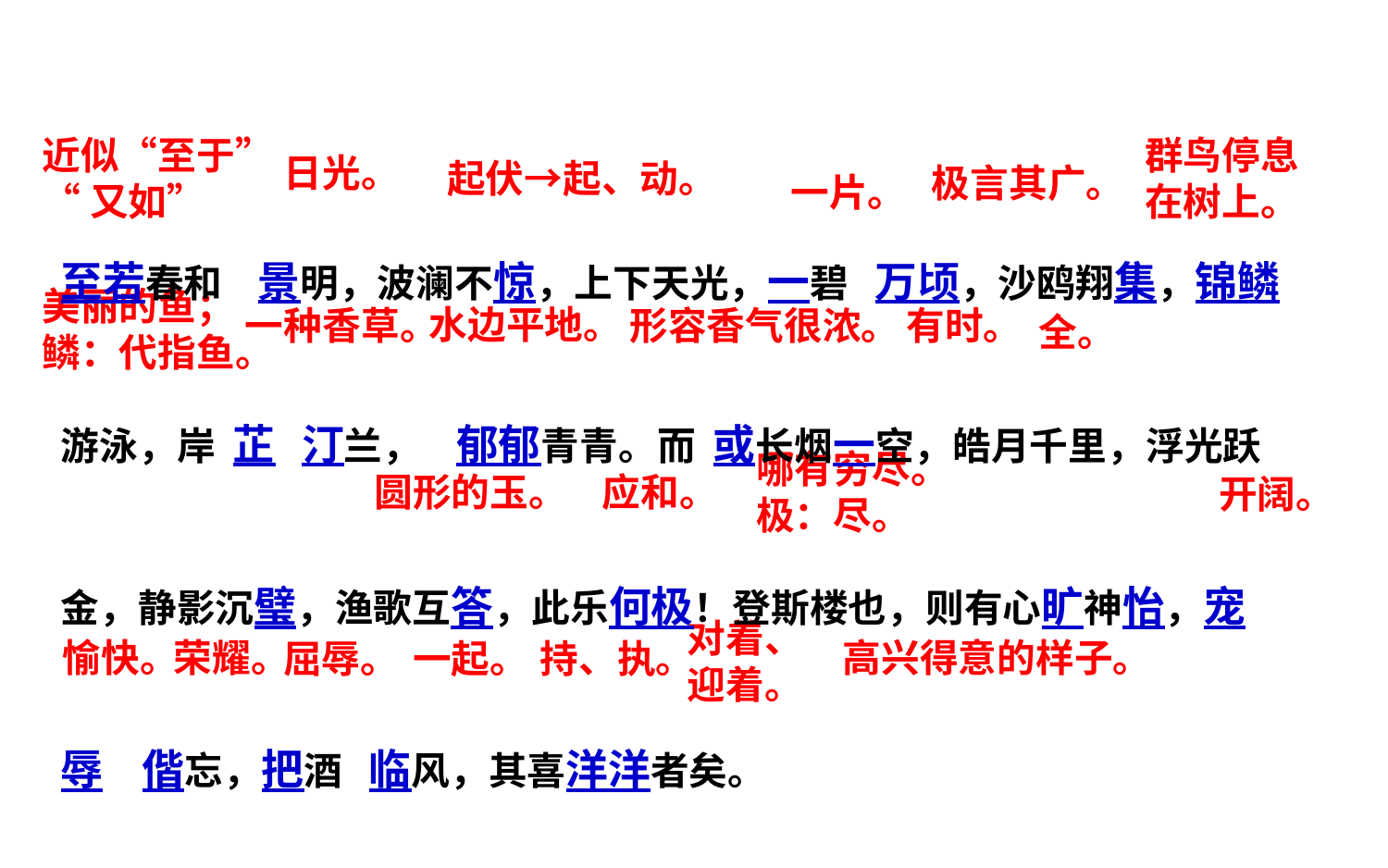

近似“至于”
“又如”
群鸟停息
在树上。
至若春和    景明，波澜不惊，上下天光，一碧   万顷，沙鸥翔集，锦鳞游泳，岸  芷   汀兰，    郁郁青青。而  或长烟一空，皓月千里，浮光跃金，静影沉璧，渔歌互答，此乐何极！登斯楼也，则有心旷神怡，宠    辱    偕忘，把酒   临风，其喜洋洋者矣。
日光。
起伏→起、动。
极言其广。
一片。
美丽的鱼；
鳞：代指鱼。
水边平地。
一种香草。
形容香气很浓。
有时。
全。
哪有穷尽。
极：尽。
圆形的玉。
应和。
开阔。
对着、
迎着。
愉快。
荣耀。
高兴得意的样子。
屈辱。
一起。
持、执。